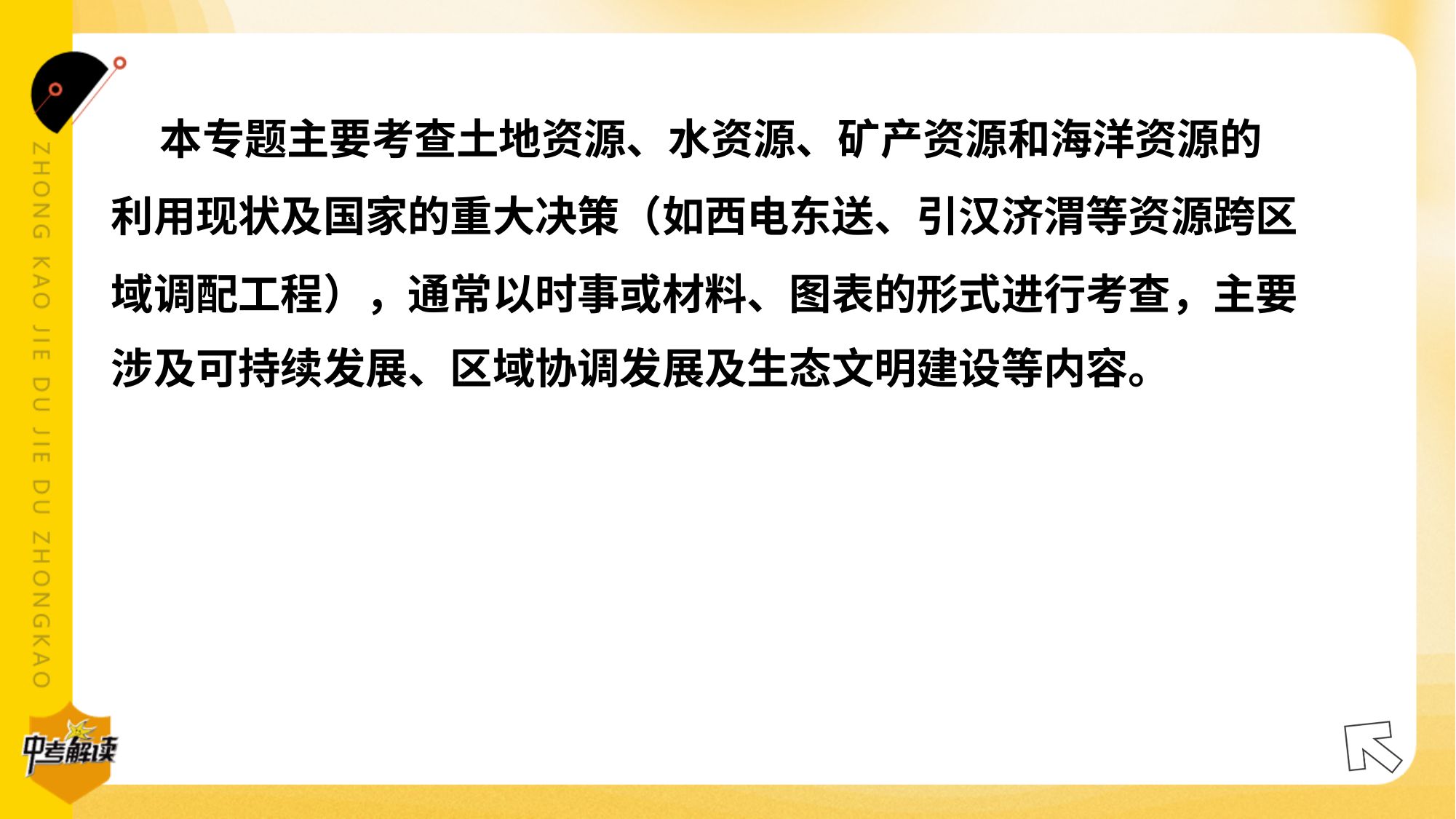

本专题主要考查土地资源、水资源、矿产资源和海洋资源的
利用现状及国家的重大决策（如西电东送、引汉济渭等资源跨区
域调配工程），通常以时事或材料、图表的形式进行考查，主要
涉及可持续发展、区域协调发展及生态文明建设等内容。